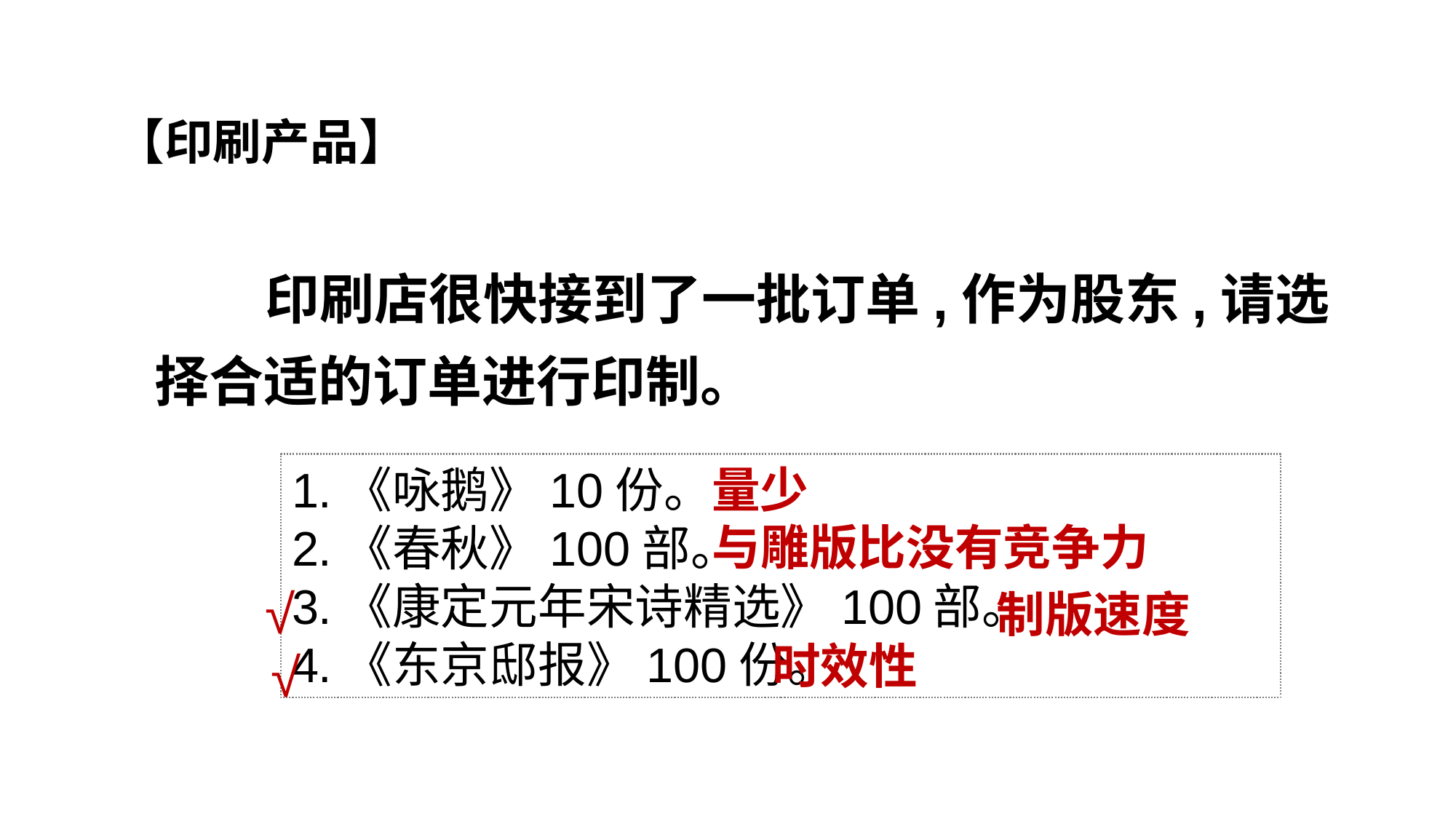

【印刷产品】
        印刷店很快接到了一批订单,作为股东,请选择合适的订单进行印制。
1.《咏鹅》10份。
2.《春秋》100部。
3.《康定元年宋诗精选》100部。
4.《东京邸报》100份。
量少
与雕版比没有竞争力
√
制版速度
时效性
√